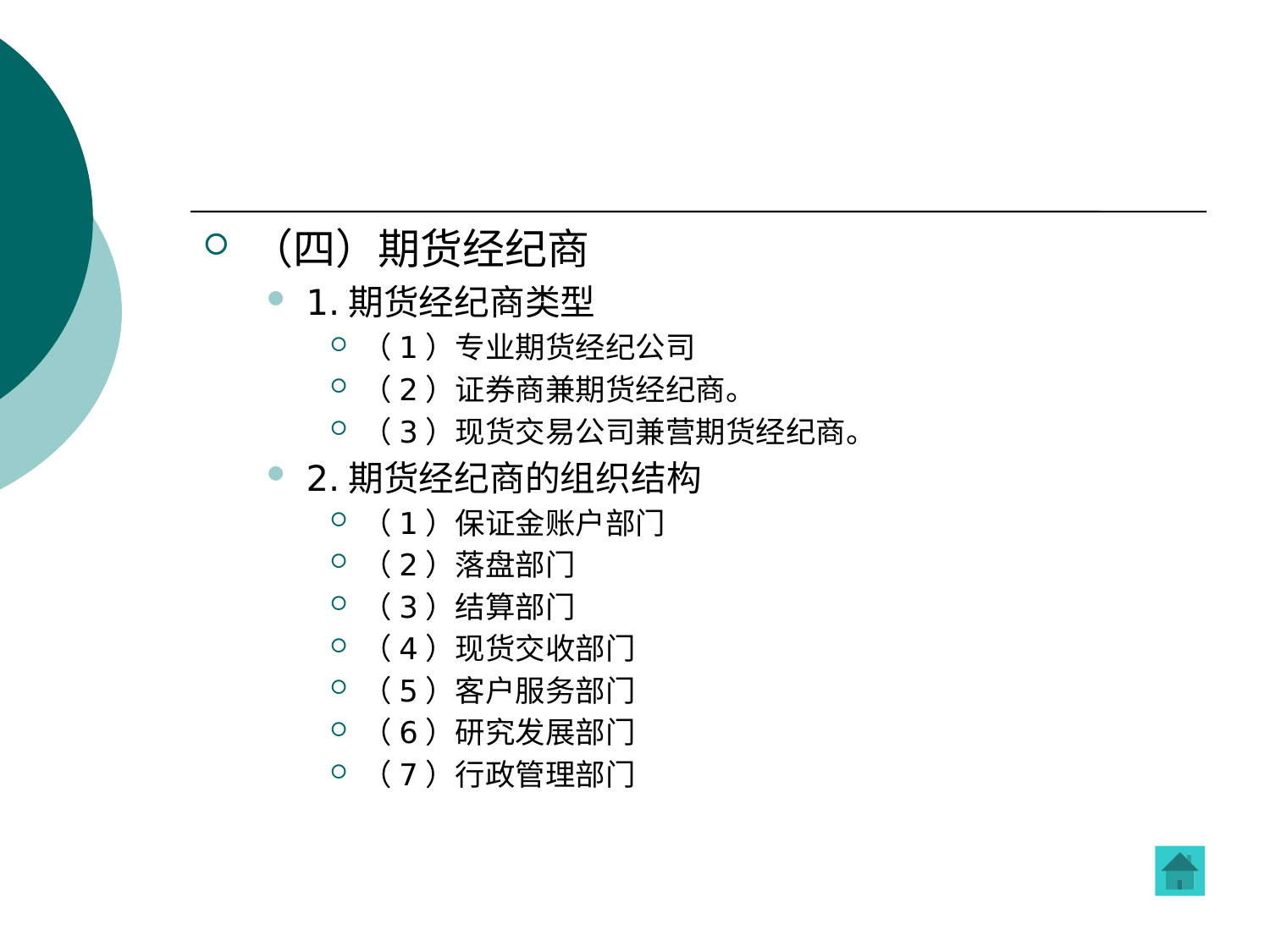

（四）期货经纪商
1.期货经纪商类型
（1）专业期货经纪公司
（2）证券商兼期货经纪商。
（3）现货交易公司兼营期货经纪商。
2.期货经纪商的组织结构
（1）保证金账户部门
（2）落盘部门
（3）结算部门
（4）现货交收部门
（5）客户服务部门
（6）研究发展部门
（7）行政管理部门